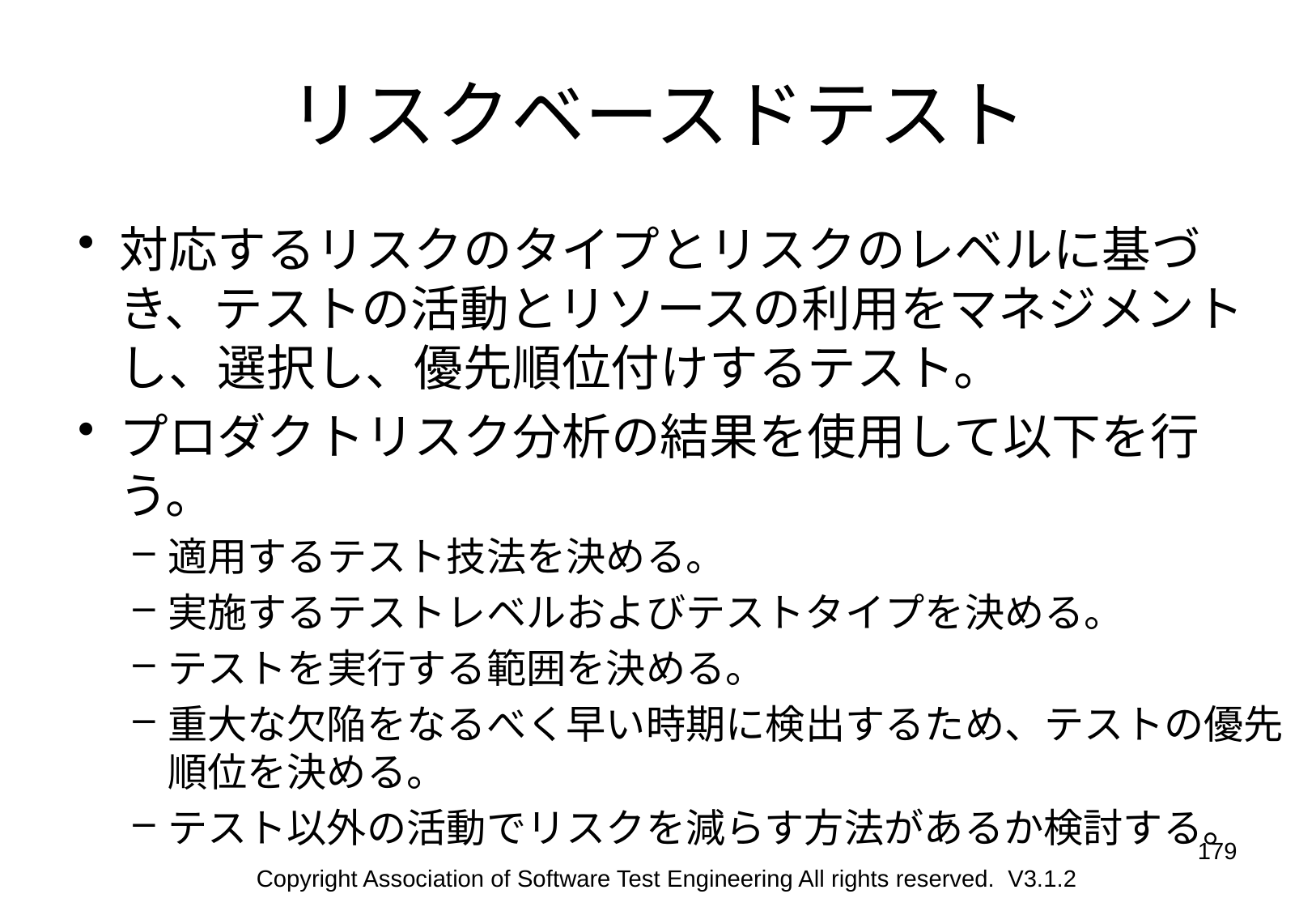

# リスクベースドテスト
対応するリスクのタイプとリスクのレベルに基づき、テストの活動とリソースの利用をマネジメントし、選択し、優先順位付けするテスト。
プロダクトリスク分析の結果を使用して以下を行う。
適用するテスト技法を決める。
実施するテストレベルおよびテストタイプを決める。
テストを実行する範囲を決める。
重大な欠陥をなるべく早い時期に検出するため、テストの優先順位を決める。
テスト以外の活動でリスクを減らす方法があるか検討する。
179
Copyright Association of Software Test Engineering All rights reserved.  V3.1.2